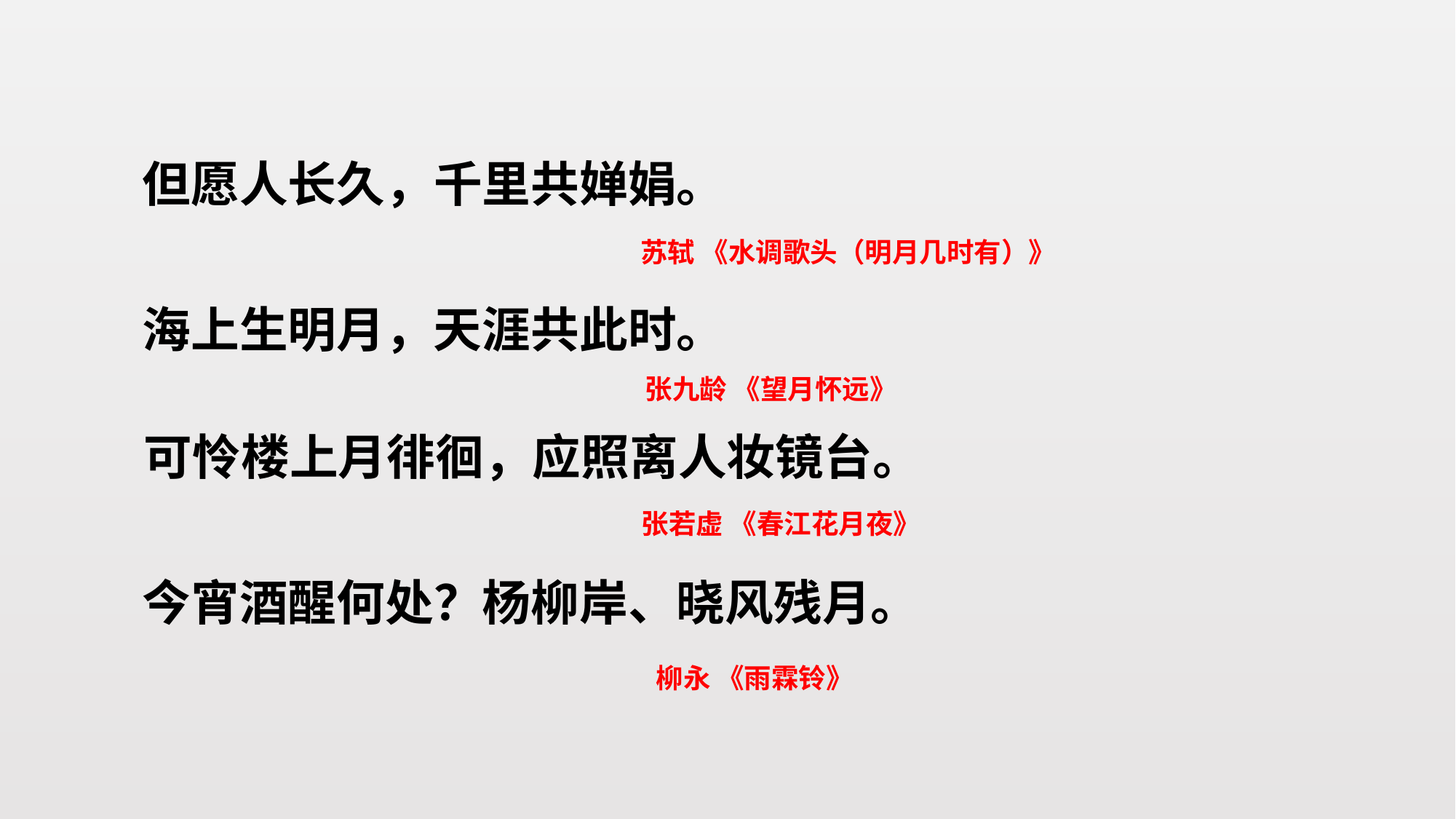

但愿人长久，千里共婵娟。
苏轼 《水调歌头（明月几时有）》
海上生明月，天涯共此时。
张九龄 《望月怀远》
可怜楼上月徘徊，应照离人妆镜台。
张若虚 《春江花月夜》
今宵酒醒何处？杨柳岸、晓风残月。
柳永 《雨霖铃》